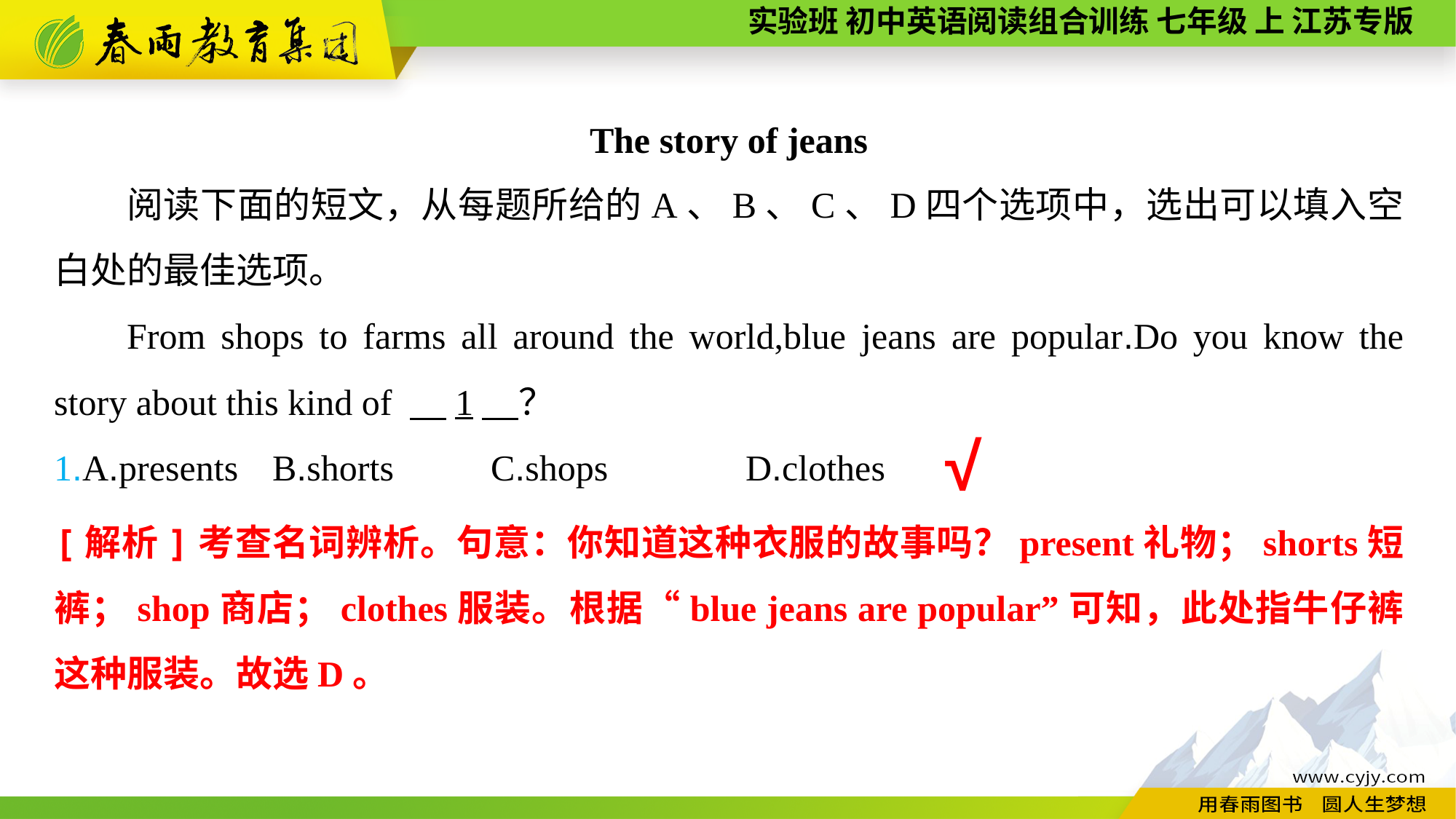

The story of jeans
阅读下面的短文，从每题所给的A、B、C、D四个选项中，选出可以填入空白处的最佳选项。
From shops to farms all around the world,blue jeans are popular.Do you know the story about this kind of 　1　？
1.A.presents	B.shorts	C.shops	    D.clothes
√
[解析]考查名词辨析。句意：你知道这种衣服的故事吗？present礼物；shorts短裤；shop商店；clothes服装。根据“blue jeans are popular”可知，此处指牛仔裤这种服装。故选D。